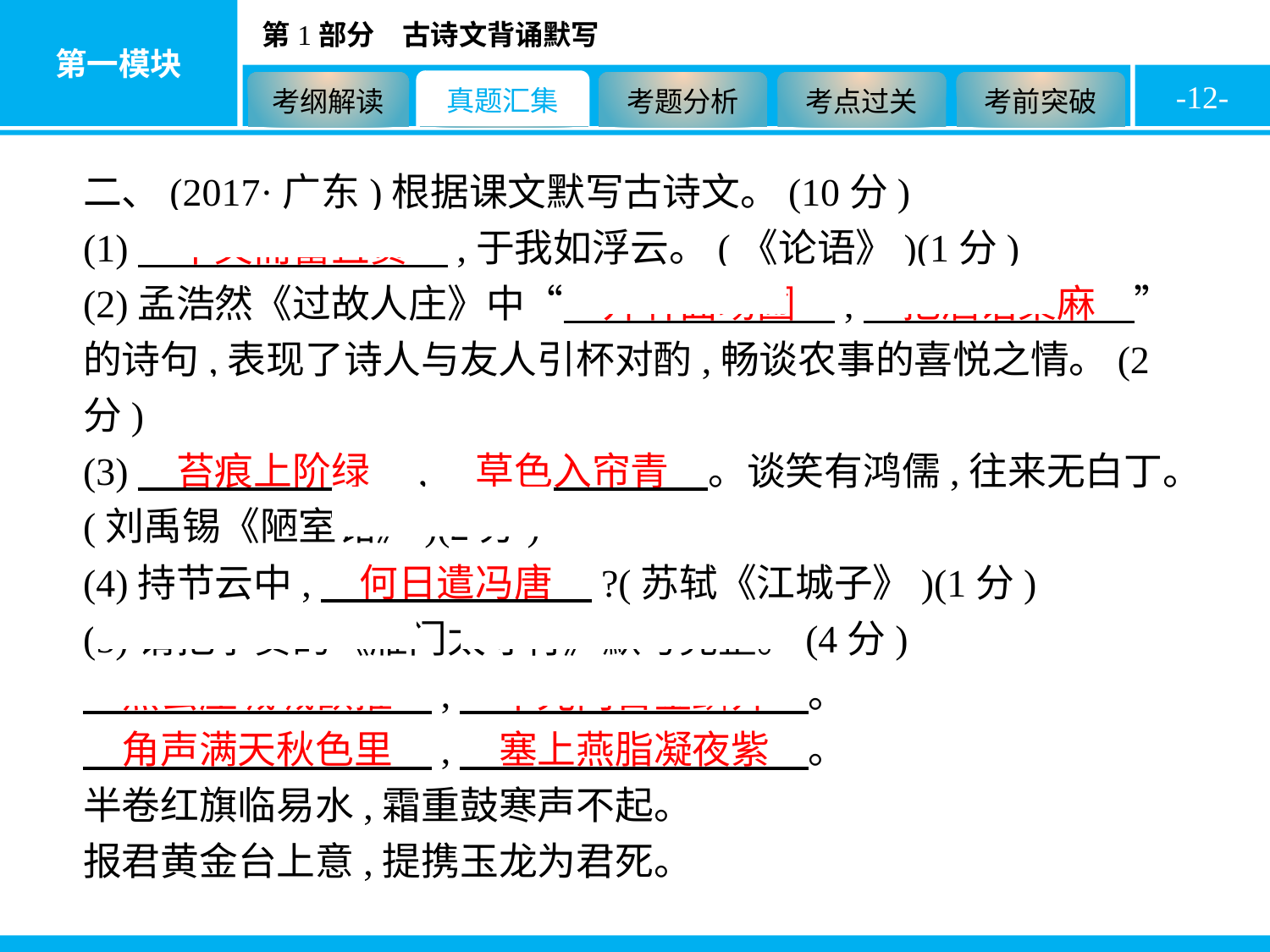

-12-
二、(2017·广东)根据课文默写古诗文。(10分)
(1)　不义而富且贵　,于我如浮云。(《论语》)(1分)
(2)孟浩然《过故人庄》中“　开轩面场圃　,　把酒话桑麻　”的诗句,表现了诗人与友人引杯对酌,畅谈农事的喜悦之情。(2分)
(3)　苔痕上阶绿　,　草色入帘青　。谈笑有鸿儒,往来无白丁。(刘禹锡《陋室铭》)(2分)
(4)持节云中,　何日遣冯唐　?(苏轼《江城子》)(1分)
(5)请把李贺的《雁门太守行》默写完整。(4分)
　黑云压城城欲摧　,　甲光向日金鳞开　。
　角声满天秋色里　,　塞上燕脂凝夜紫　。
半卷红旗临易水,霜重鼓寒声不起。
报君黄金台上意,提携玉龙为君死。